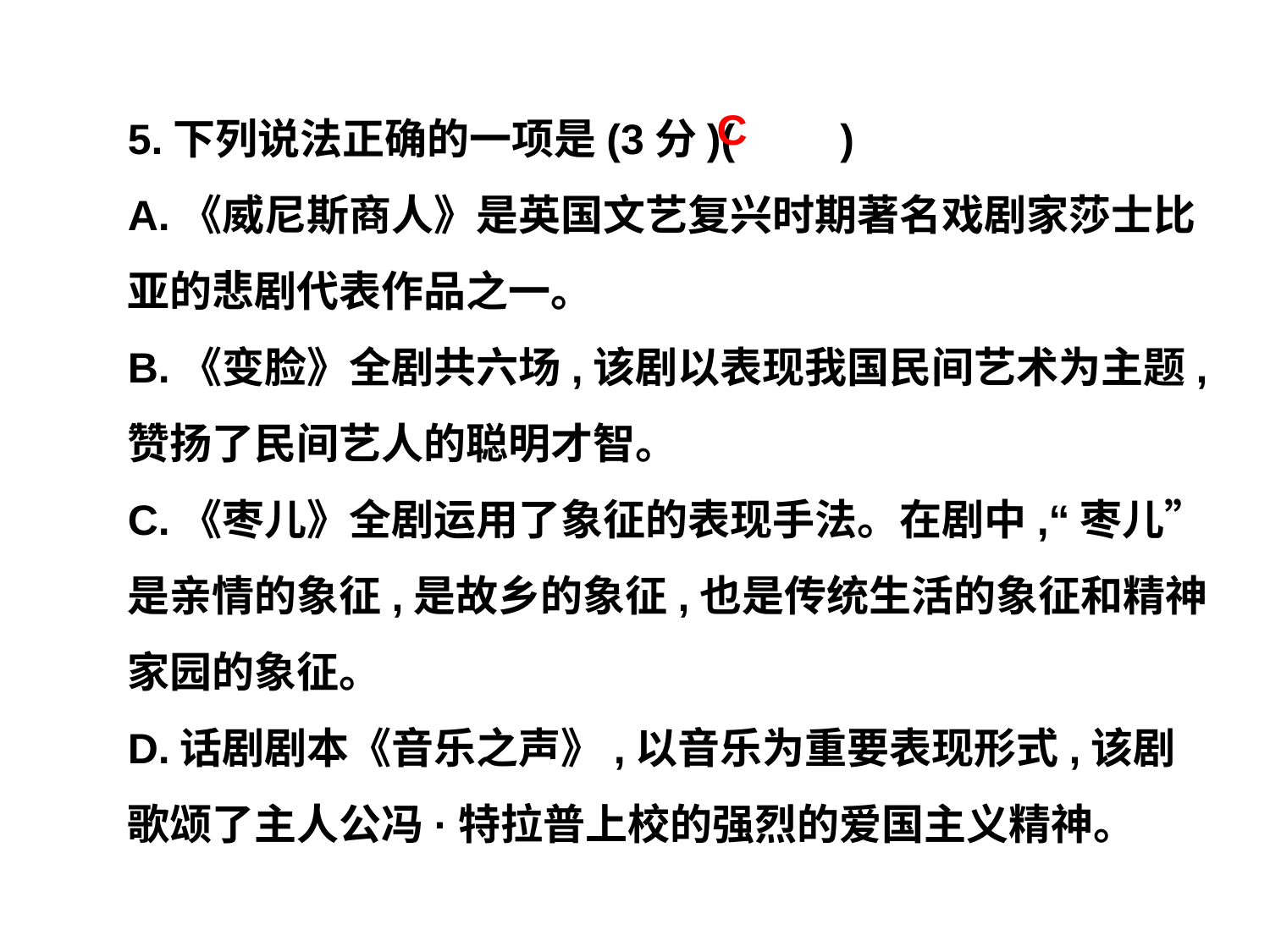

5.下列说法正确的一项是(3分)(　　)
A.《威尼斯商人》是英国文艺复兴时期著名戏剧家莎士比亚的悲剧代表作品之一。
B.《变脸》全剧共六场,该剧以表现我国民间艺术为主题,赞扬了民间艺人的聪明才智。
C.《枣儿》全剧运用了象征的表现手法。在剧中,“枣儿”是亲情的象征,是故乡的象征,也是传统生活的象征和精神家园的象征。
D.话剧剧本《音乐之声》,以音乐为重要表现形式,该剧歌颂了主人公冯·特拉普上校的强烈的爱国主义精神。
C